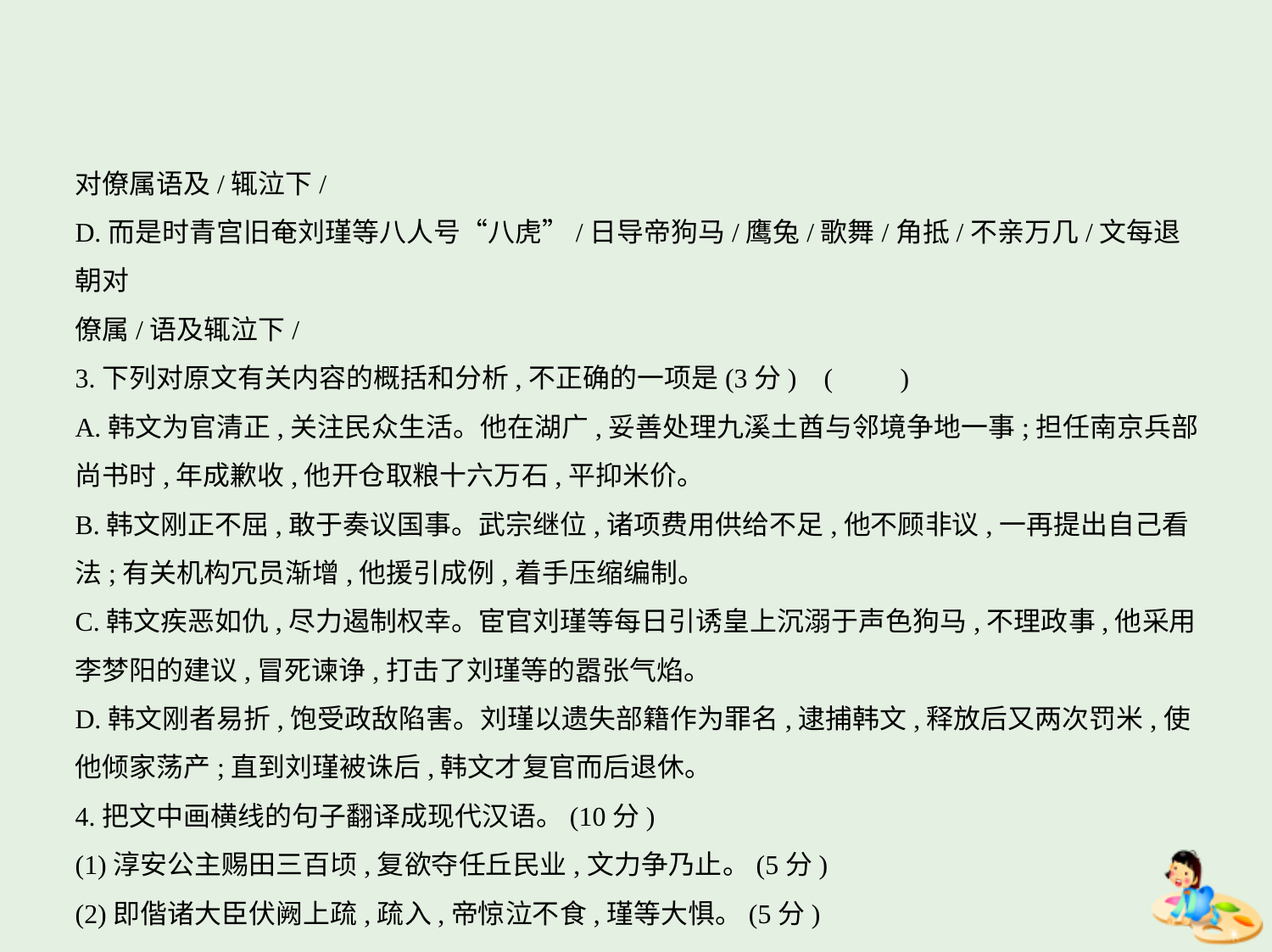

对僚属语及/辄泣下/
D.而是时青宫旧奄刘瑾等八人号“八虎”/日导帝狗马/鹰兔/歌舞/角抵/不亲万几/文每退朝对
僚属/语及辄泣下/
3.下列对原文有关内容的概括和分析,不正确的一项是(3分) (　　)
A.韩文为官清正,关注民众生活。他在湖广,妥善处理九溪土酋与邻境争地一事;担任南京兵部
尚书时,年成歉收,他开仓取粮十六万石,平抑米价。
B.韩文刚正不屈,敢于奏议国事。武宗继位,诸项费用供给不足,他不顾非议,一再提出自己看
法;有关机构冗员渐增,他援引成例,着手压缩编制。
C.韩文疾恶如仇,尽力遏制权幸。宦官刘瑾等每日引诱皇上沉溺于声色狗马,不理政事,他采用
李梦阳的建议,冒死谏诤,打击了刘瑾等的嚣张气焰。
D.韩文刚者易折,饱受政敌陷害。刘瑾以遗失部籍作为罪名,逮捕韩文,释放后又两次罚米,使
他倾家荡产;直到刘瑾被诛后,韩文才复官而后退休。
4.把文中画横线的句子翻译成现代汉语。(10分)
(1)淳安公主赐田三百顷,复欲夺任丘民业,文力争乃止。(5分)
(2)即偕诸大臣伏阙上疏,疏入,帝惊泣不食,瑾等大惧。(5分)